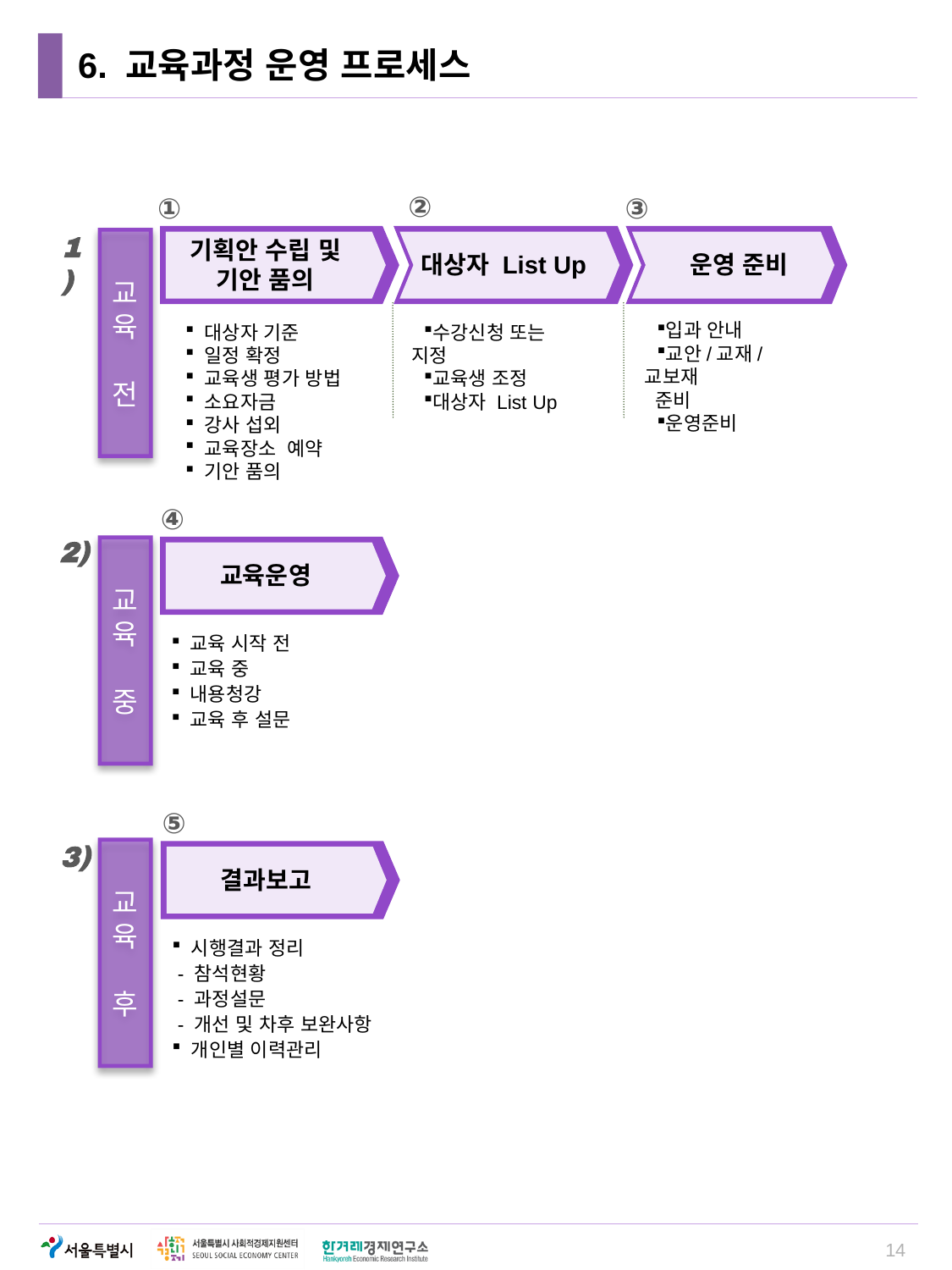

# 6. 교육과정 운영 프로세스
②
①
③

1)
교육

전

기획안 수립 및
기안 품의
대상자 List Up
운영 준비

입과 안내
교안/교재/교보재
  준비
운영준비
 대상자 기준
 일정 확정
 교육생 평가 방법
 소요자금
 강사 섭외
 교육장소  예약
 기안 품의
수강신청 또는 지정
교육생 조정
대상자 List Up

④
2)
교육

중

교육운영
 교육 시작 전
 교육 중
 내용청강
 교육 후 설문
⑤
3)
교육

후

결과보고
 시행결과 정리
 - 참석현황
 - 과정설문
 - 개선 및 차후 보완사항
 개인별 이력관리

14